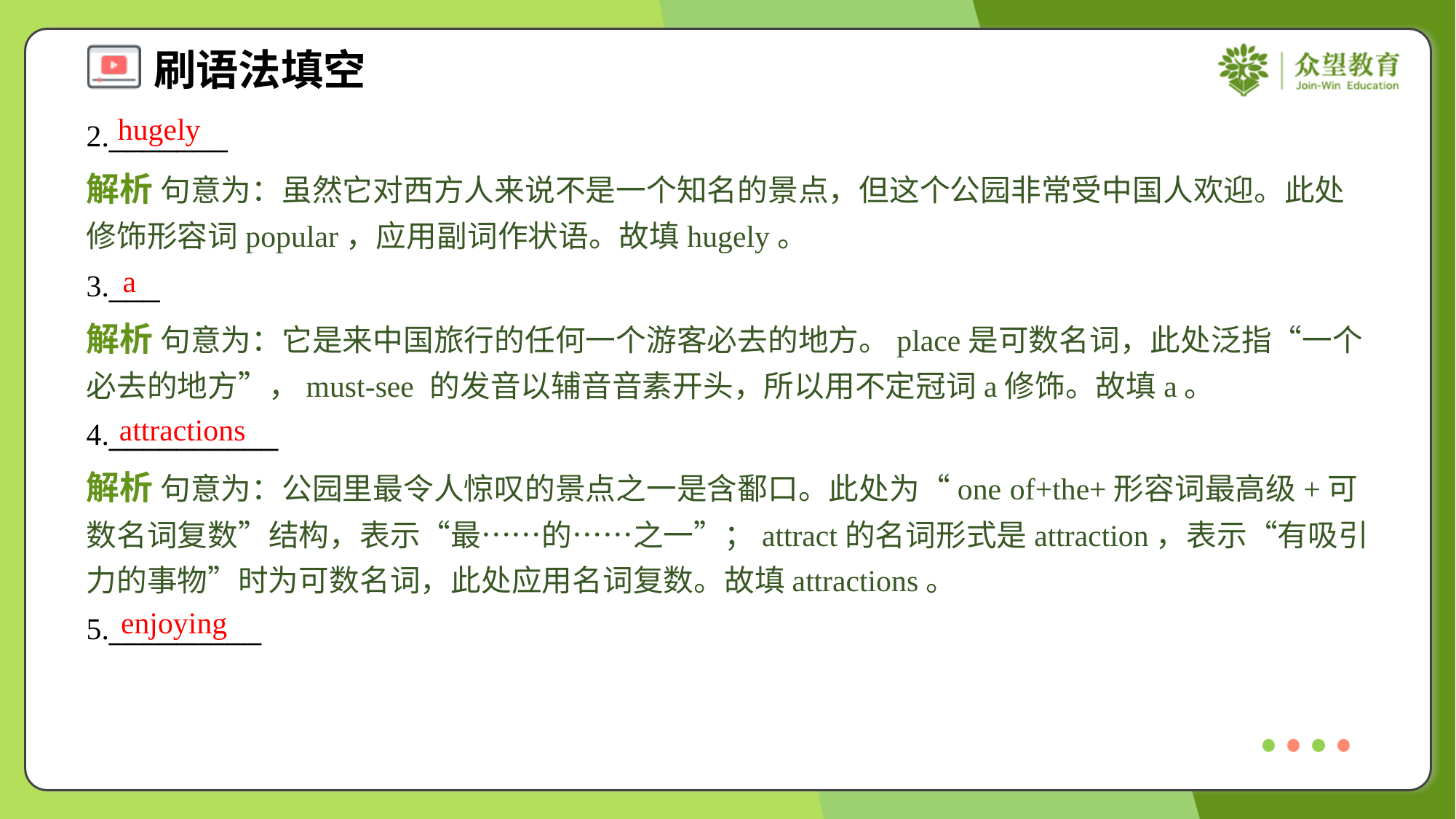

hugely
2._______
解析 句意为：虽然它对西方人来说不是一个知名的景点，但这个公园非常受中国人欢迎。此处修饰形容词popular，应用副词作状语。故填hugely。
a
3.___
解析 句意为：它是来中国旅行的任何一个游客必去的地方。place是可数名词，此处泛指“一个必去的地方”，must-see 的发音以辅音音素开头，所以用不定冠词a修饰。故填a。
attractions
4.__________
解析 句意为：公园里最令人惊叹的景点之一是含鄱口。此处为“one of+the+形容词最高级+可数名词复数”结构，表示“最……的……之一”；attract的名词形式是attraction，表示“有吸引力的事物”时为可数名词，此处应用名词复数。故填attractions。
enjoying
5._________